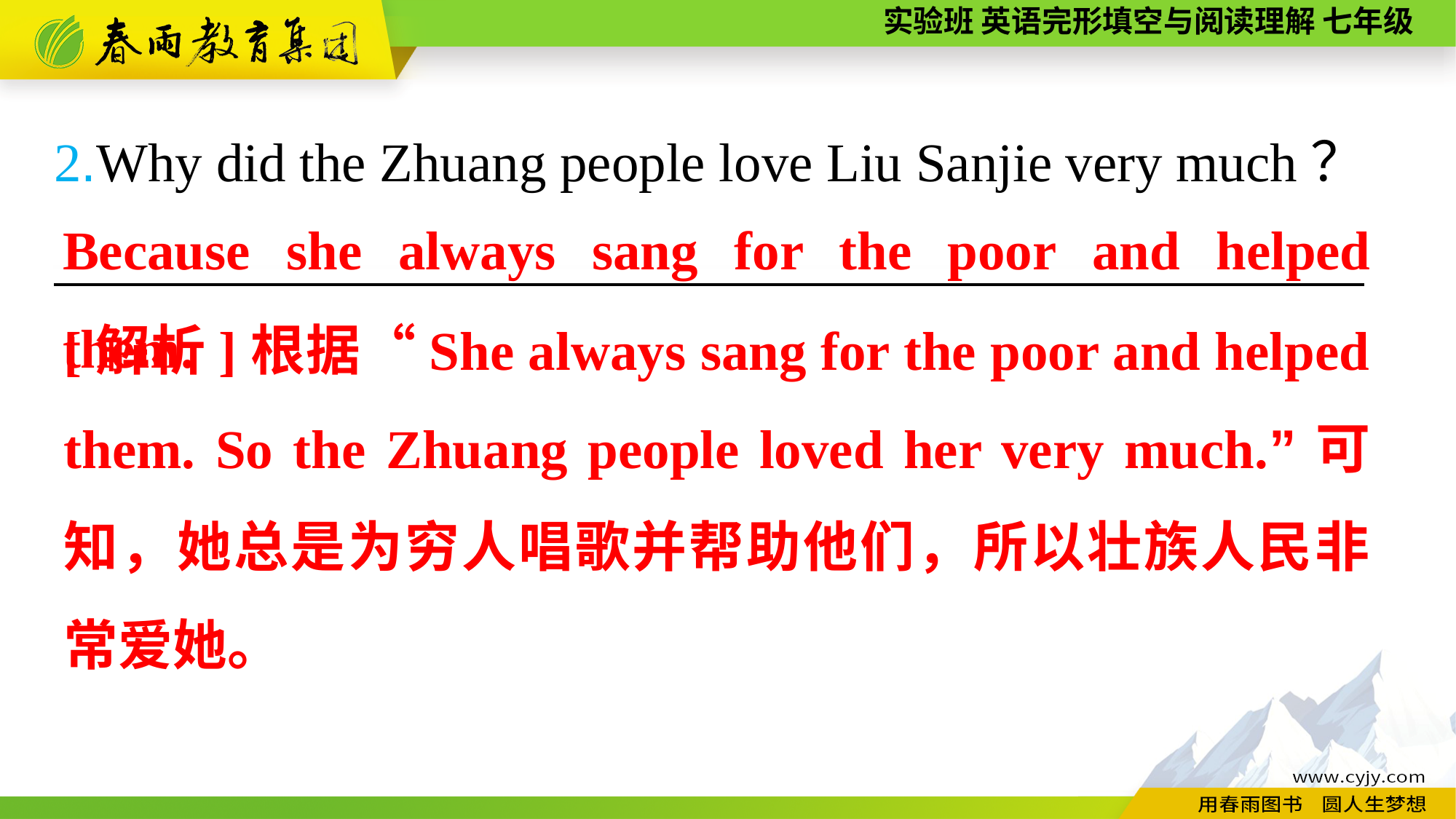

2.Why did the Zhuang people love Liu Sanjie very much？
————————————————————————
Because she always sang for the poor and helped them.
[解析]根据“She always sang for the poor and helped them. So the Zhuang people loved her very much.”可知，她总是为穷人唱歌并帮助他们，所以壮族人民非常爱她。